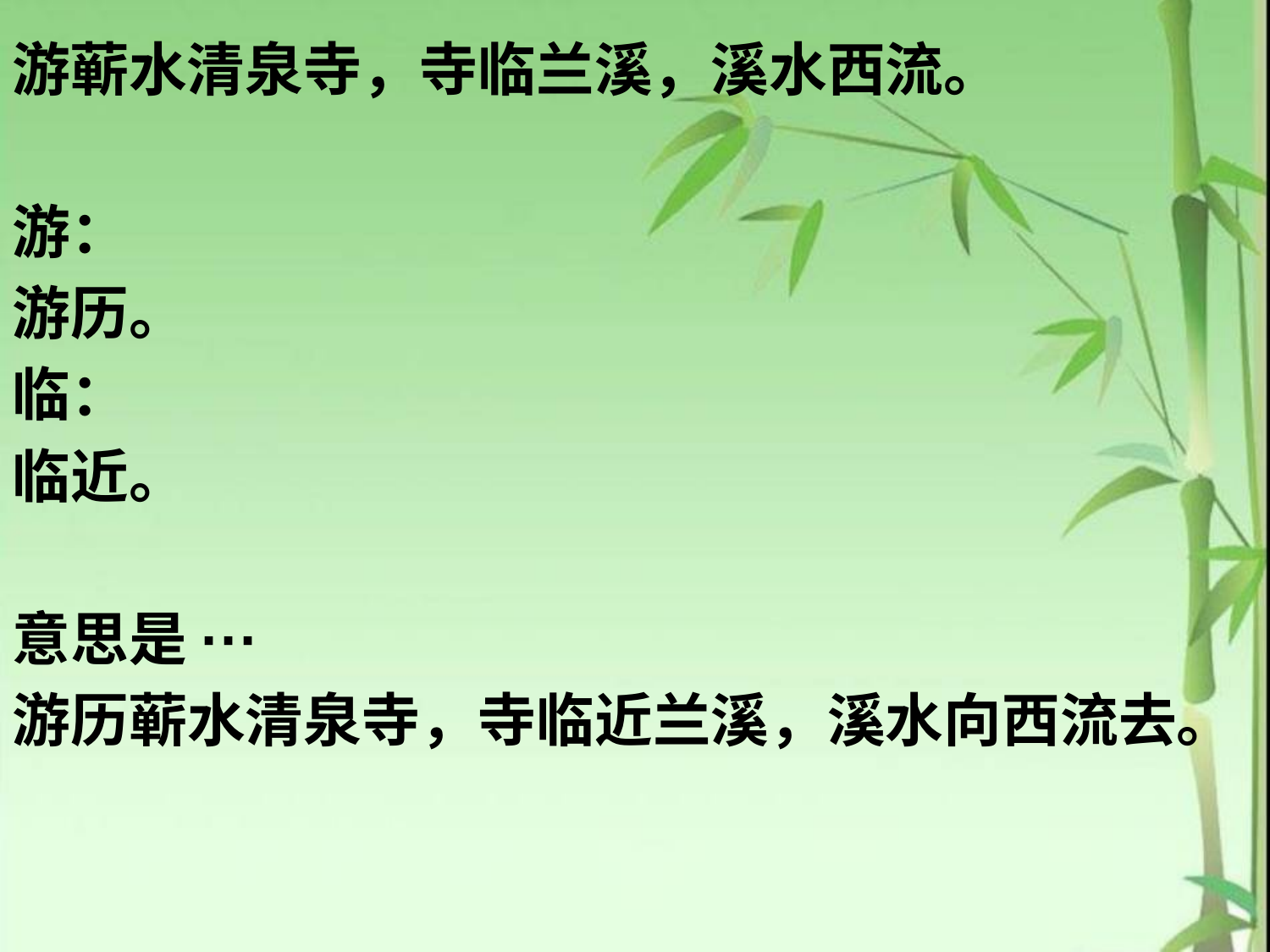

游蕲水清泉寺，寺临兰溪，溪水西流。

游：
游历。
临：
临近。

意思是···
游历蕲水清泉寺，寺临近兰溪，溪水向西流去。